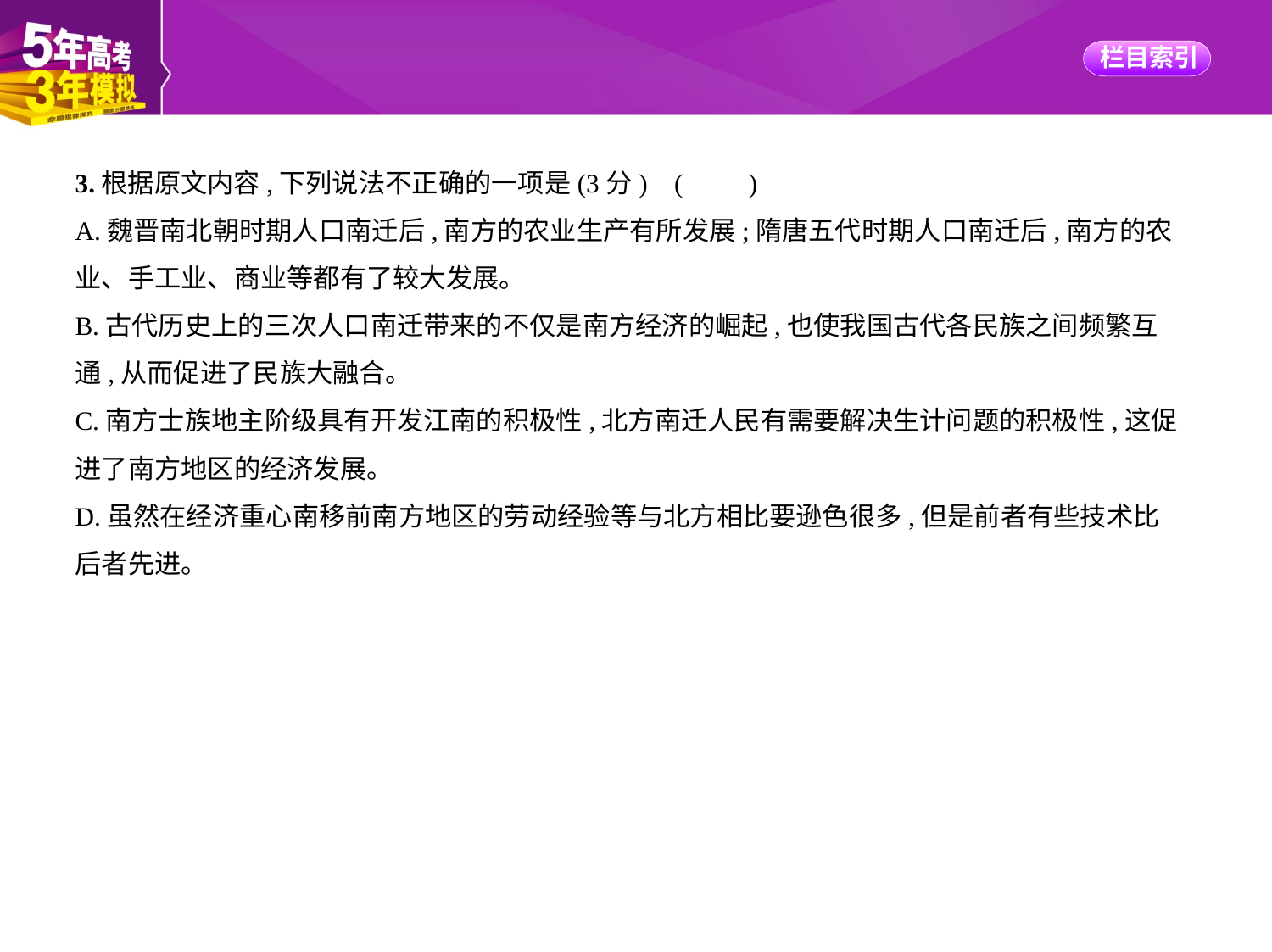

3.根据原文内容,下列说法不正确的一项是(3分) (　　)
A.魏晋南北朝时期人口南迁后,南方的农业生产有所发展;隋唐五代时期人口南迁后,南方的农
业、手工业、商业等都有了较大发展。
B.古代历史上的三次人口南迁带来的不仅是南方经济的崛起,也使我国古代各民族之间频繁互
通,从而促进了民族大融合。
C.南方士族地主阶级具有开发江南的积极性,北方南迁人民有需要解决生计问题的积极性,这促
进了南方地区的经济发展。
D.虽然在经济重心南移前南方地区的劳动经验等与北方相比要逊色很多,但是前者有些技术比
后者先进。